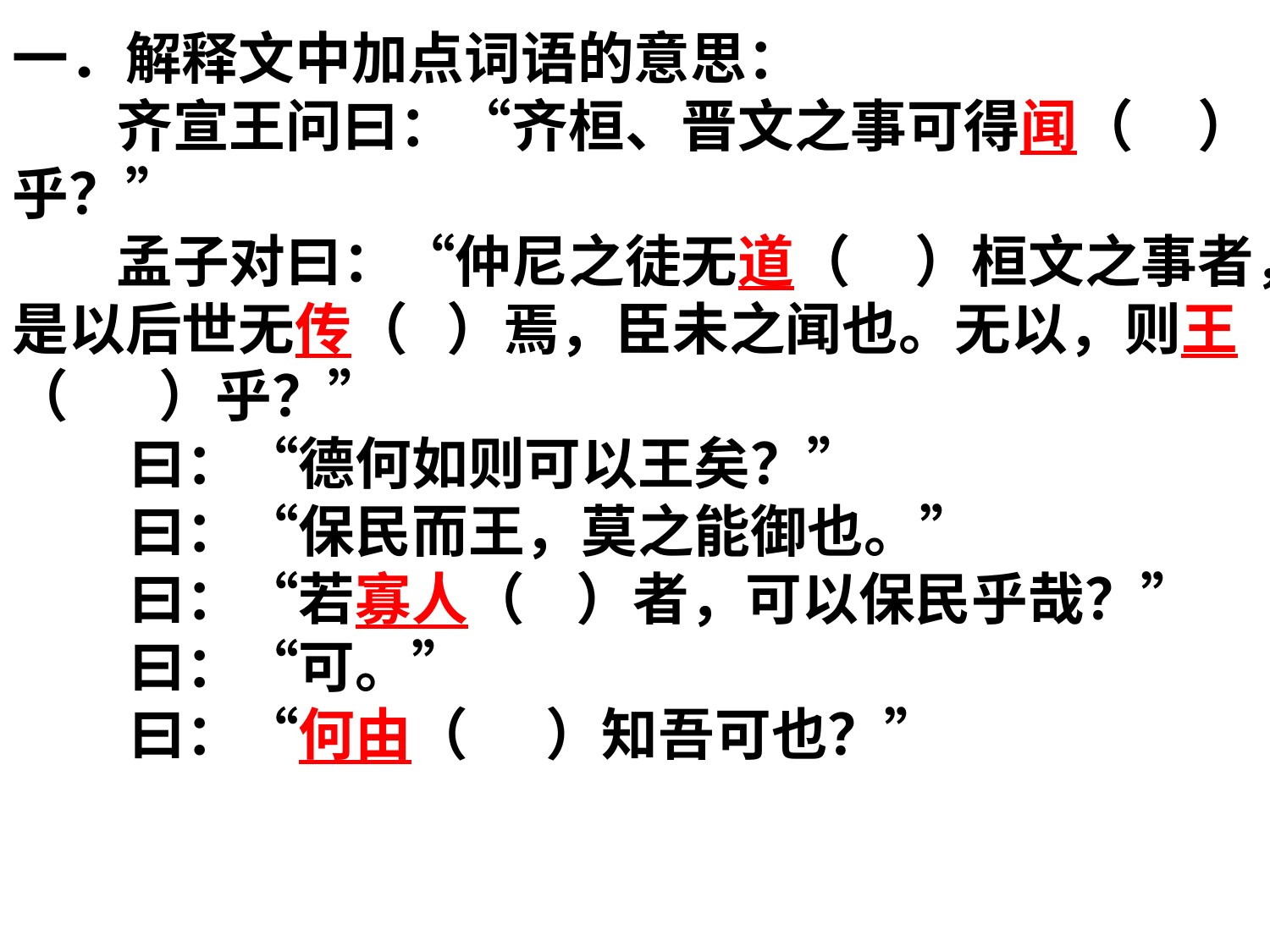

一．解释文中加点词语的意思：
       齐宣王问曰：“齐桓、晋文之事可得闻（     ）乎？”
       孟子对曰：“仲尼之徒无道（     ）桓文之事者，是以后世无传（   ）焉，臣未之闻也。无以，则王（       ）乎？”
        曰：“德何如则可以王矣？”
        曰：“保民而王，莫之能御也。”
        曰：“若寡人（    ）者，可以保民乎哉？”
        曰：“可。”
        曰：“何由（      ）知吾可也？”